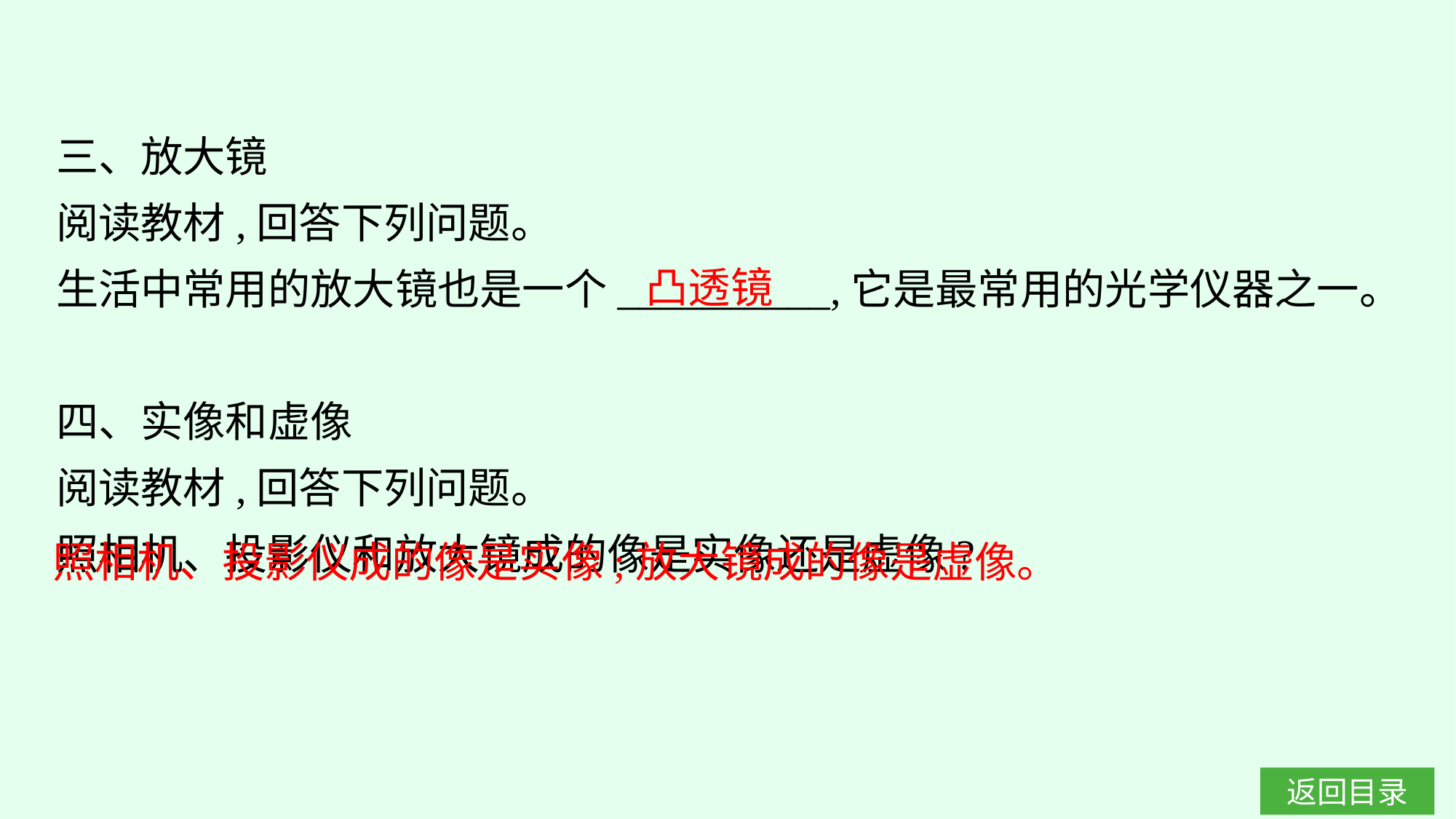

三、放大镜
阅读教材,回答下列问题。
生活中常用的放大镜也是一个__________,它是最常用的光学仪器之一。
四、实像和虚像
阅读教材,回答下列问题。
照相机、投影仪和放大镜成的像是实像还是虚像?
凸透镜
照相机、投影仪成的像是实像;放大镜成的像是虚像。